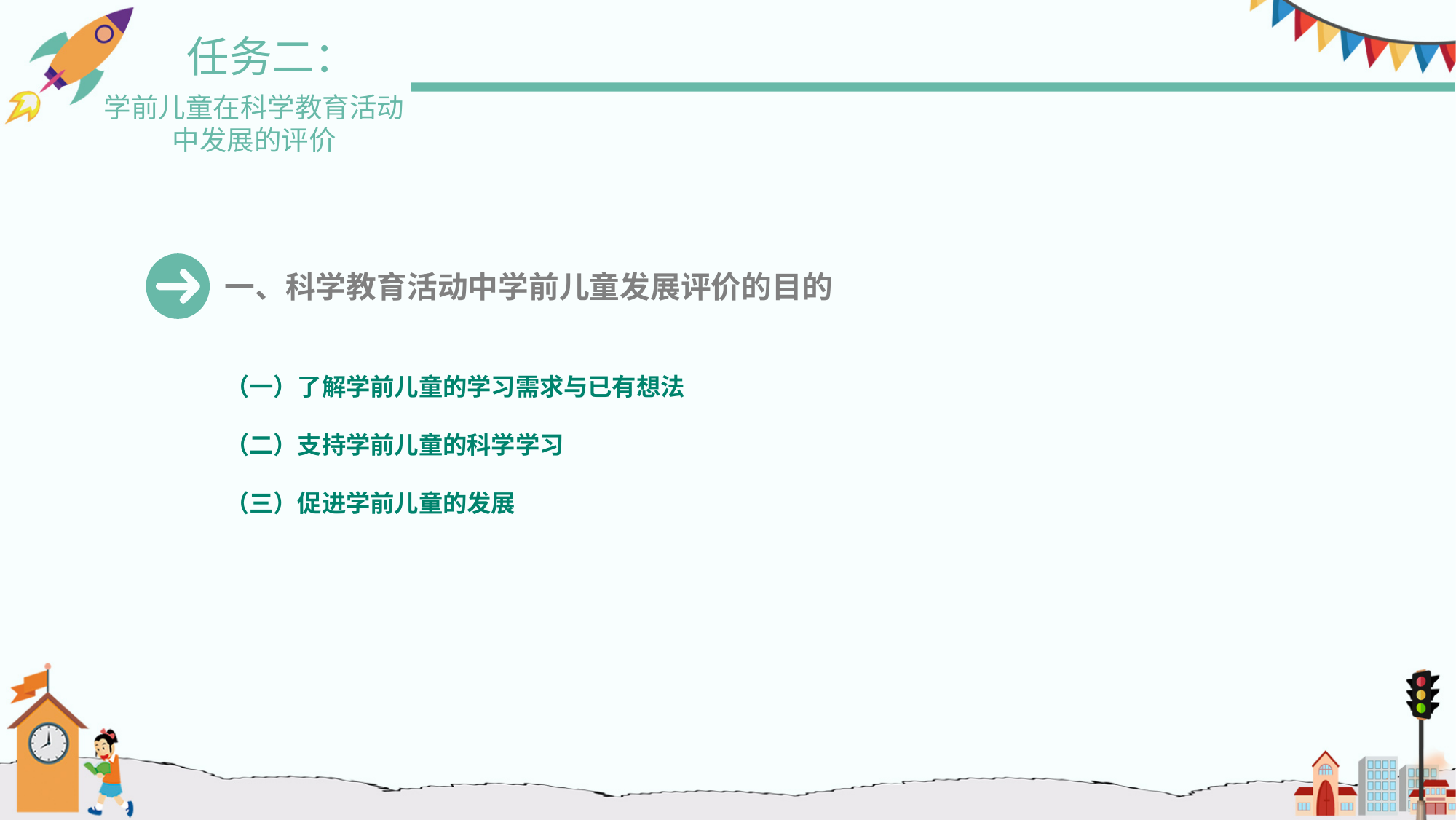

任务二：

学前儿童在科学教育活动
中发展的评价

一、科学教育活动中学前儿童发展评价的目的
（一）了解学前儿童的学习需求与已有想法
（二）支持学前儿童的科学学习
（三）促进学前儿童的发展